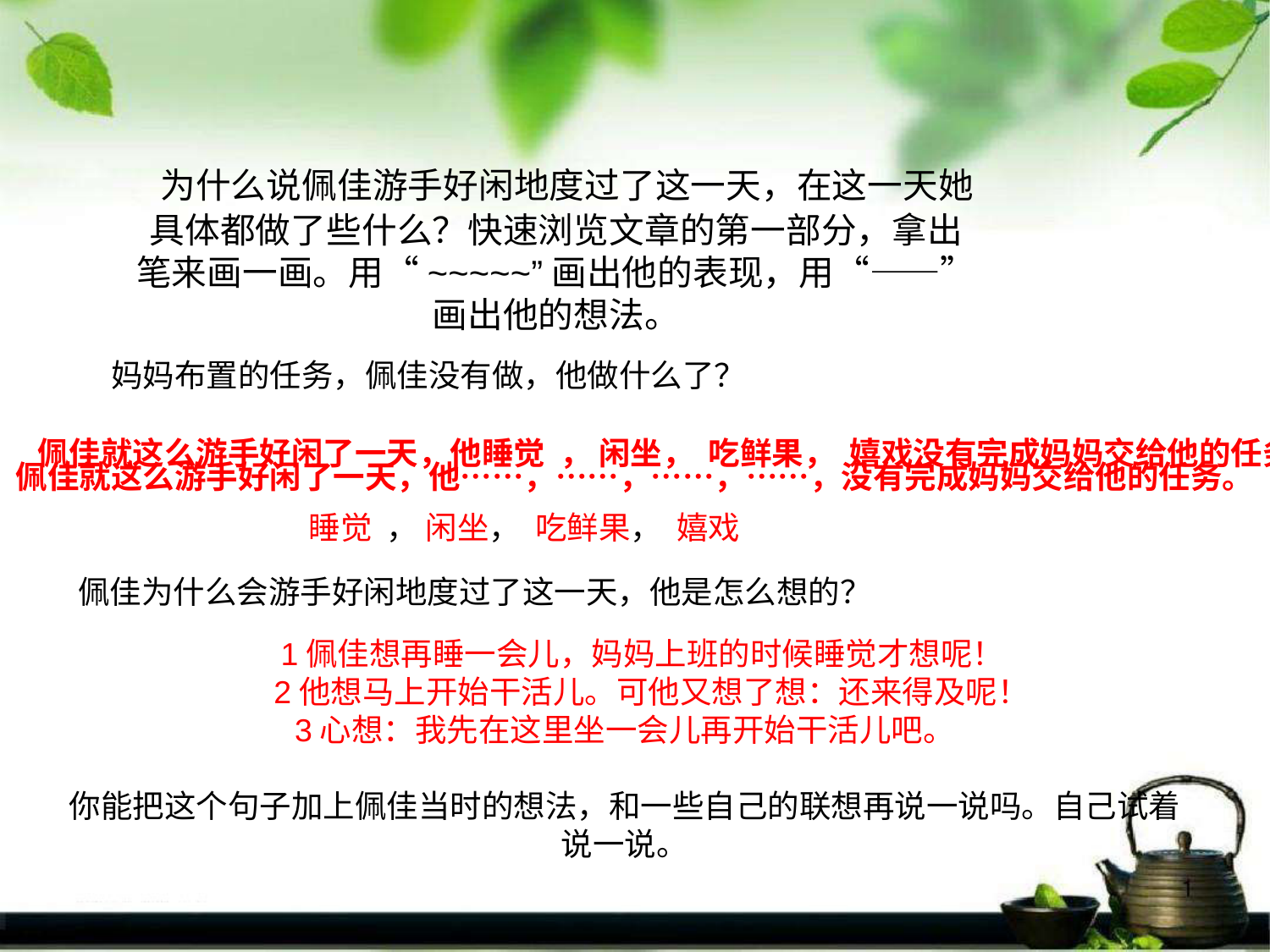

为什么说佩佳游手好闲地度过了这一天，在这一天她具体都做了些什么？快速浏览文章的第一部分，拿出笔来画一画。用“~~~~~”画出他的表现，用“——”画出他的想法。
妈妈布置的任务，佩佳没有做，他做什么了？
佩佳就这么游手好闲了一天，他睡觉  ， 闲坐，  吃鲜果，  嬉戏没有完成妈妈交给他的任务。
佩佳就这么游手好闲了一天，他……，……，……，……，没有完成妈妈交给他的任务。
睡觉  ， 闲坐，  吃鲜果，  嬉戏

佩佳为什么会游手好闲地度过了这一天，他是怎么想的？

    1佩佳想再睡一会儿，妈妈上班的时候睡觉才想呢！
      2他想马上开始干活儿。可他又想了想：还来得及呢！
3心想：我先在这里坐一会儿再开始干活儿吧。

你能把这个句子加上佩佳当时的想法，和一些自己的联想再说一说吗。自己试着说一说。